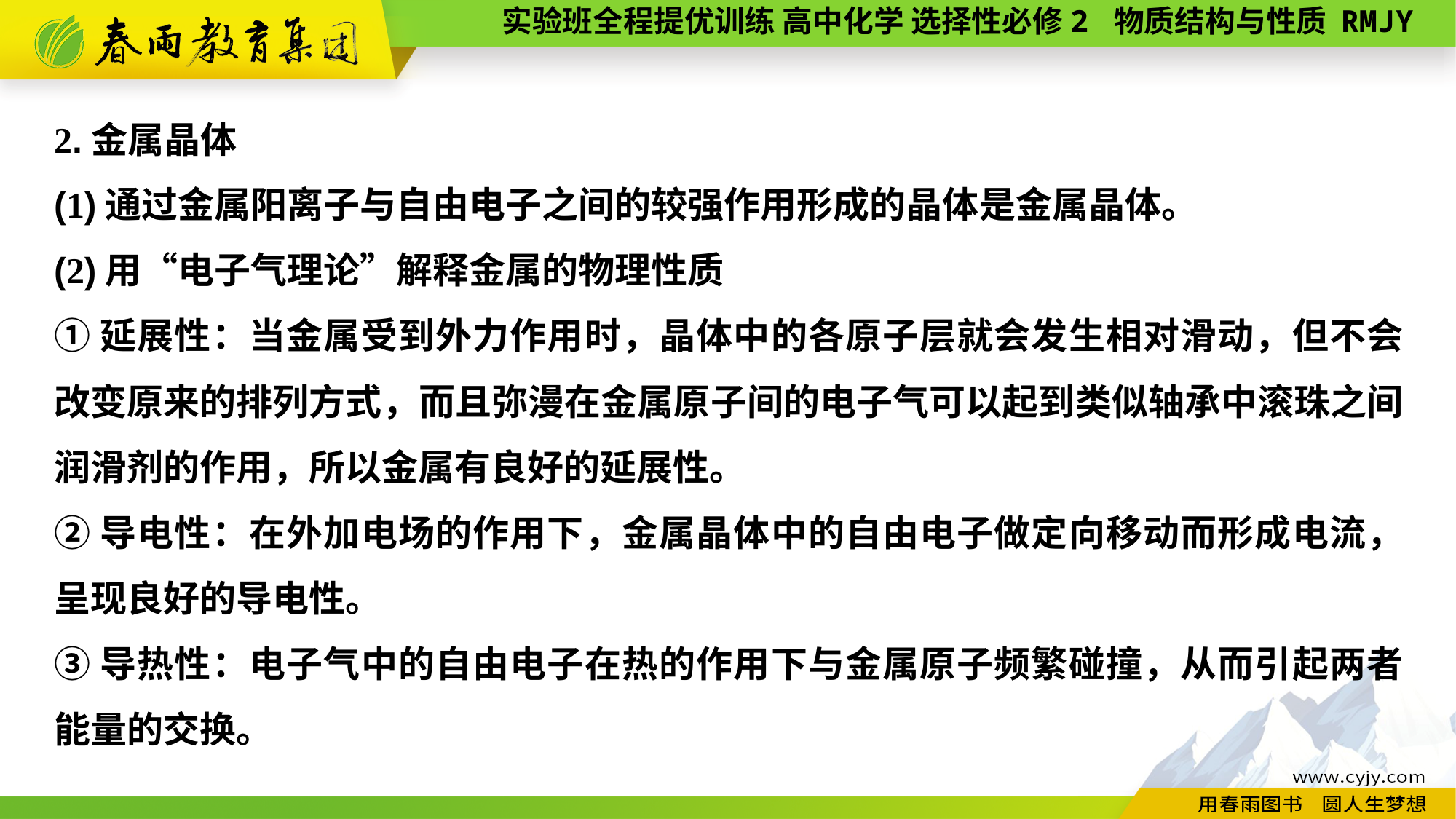

2.金属晶体
(1)通过金属阳离子与自由电子之间的较强作用形成的晶体是金属晶体。
(2)用“电子气理论”解释金属的物理性质
①延展性：当金属受到外力作用时，晶体中的各原子层就会发生相对滑动，但不会改变原来的排列方式，而且弥漫在金属原子间的电子气可以起到类似轴承中滚珠之间润滑剂的作用，所以金属有良好的延展性。
②导电性：在外加电场的作用下，金属晶体中的自由电子做定向移动而形成电流，呈现良好的导电性。
③导热性：电子气中的自由电子在热的作用下与金属原子频繁碰撞，从而引起两者能量的交换。